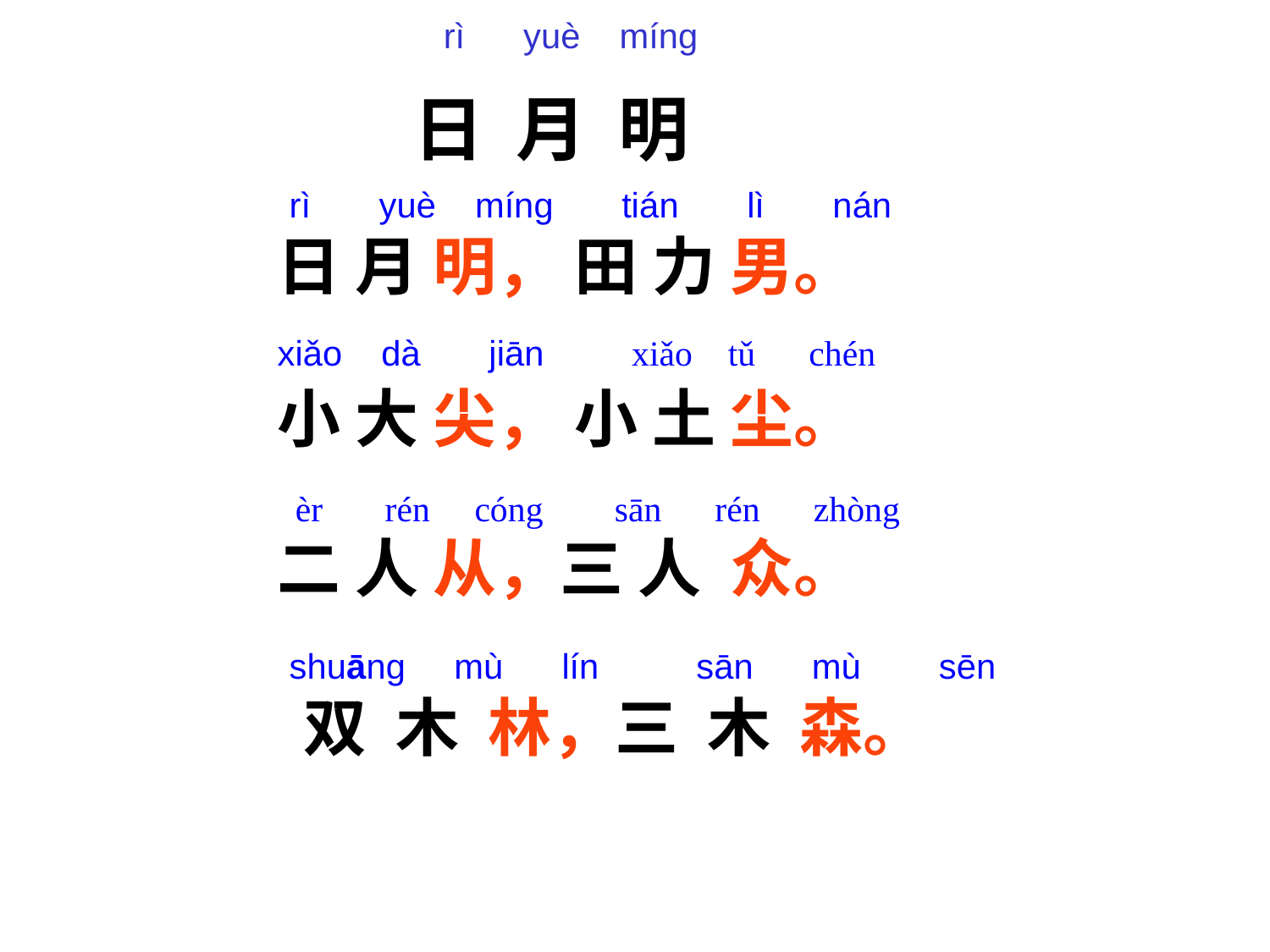

rì      yuè    míng
     日  月  明
 rì       yuè    míng       tián       lì       nán
日 月 明， 田 力 男。
xiǎo    dà       jiān         xiǎo    tǔ      chén
小 大 尖， 小 土 尘。

  èr       rén     cóng        sān      rén      zhòng
二 人 从，三 人  众。

 shuāng     mù      lín          sān      mù        sēn
 双  木  林，三  木  森。
13